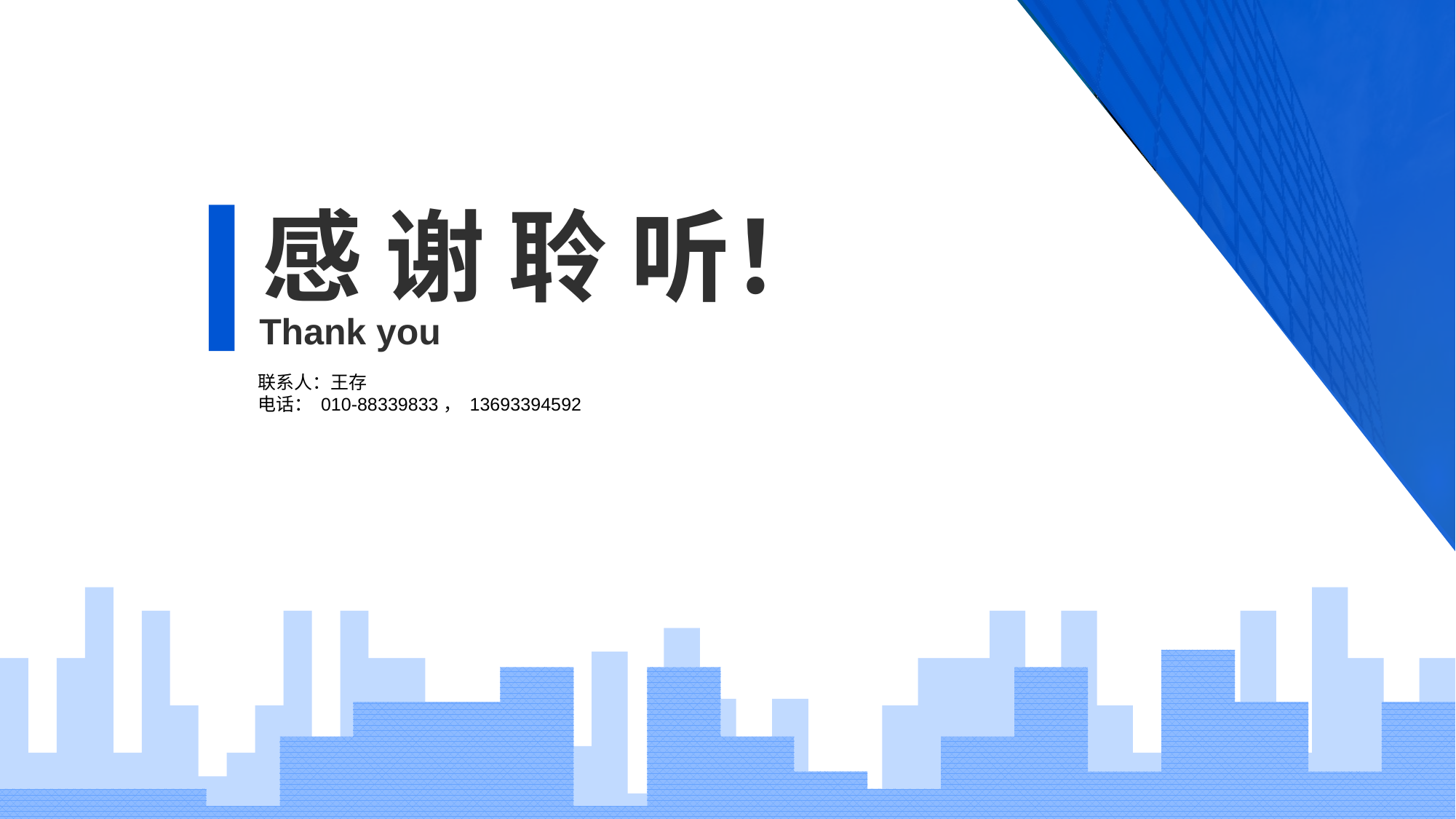

感 谢 聆 听！

Thank you
联系人：王存
电话： 010-88339833， 13693394592